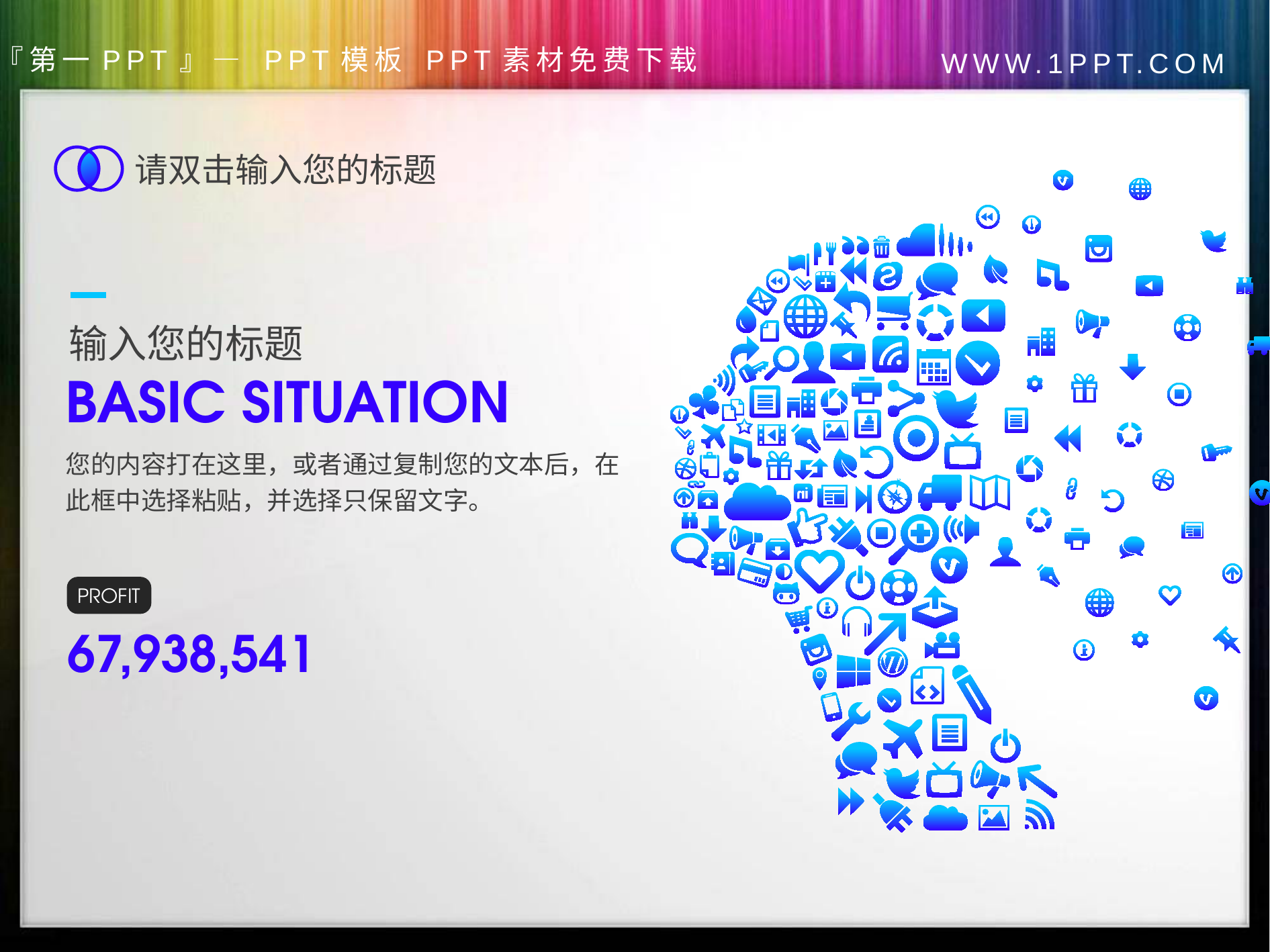

请双击输入您的标题

输入您的标题
BASIC SITUATION
您的内容打在这里，或者通过复制您的文本后，在此框中选择粘贴，并选择只保留文字。

PROFIT
67,938,541